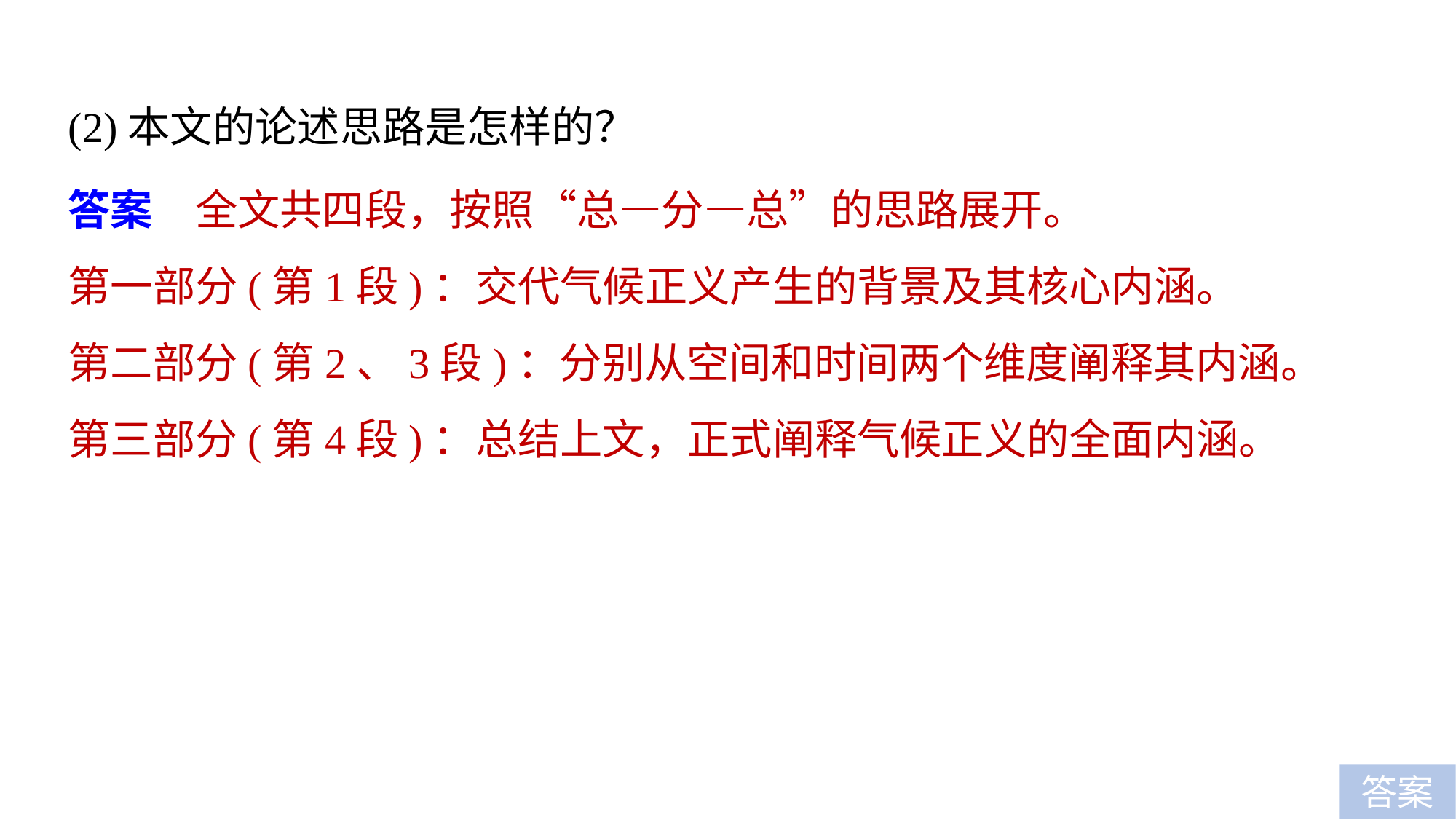

(2)本文的论述思路是怎样的？
答案　全文共四段，按照“总—分—总”的思路展开。
第一部分(第1段)：交代气候正义产生的背景及其核心内涵。
第二部分(第2、3段)：分别从空间和时间两个维度阐释其内涵。
第三部分(第4段)：总结上文，正式阐释气候正义的全面内涵。
答案